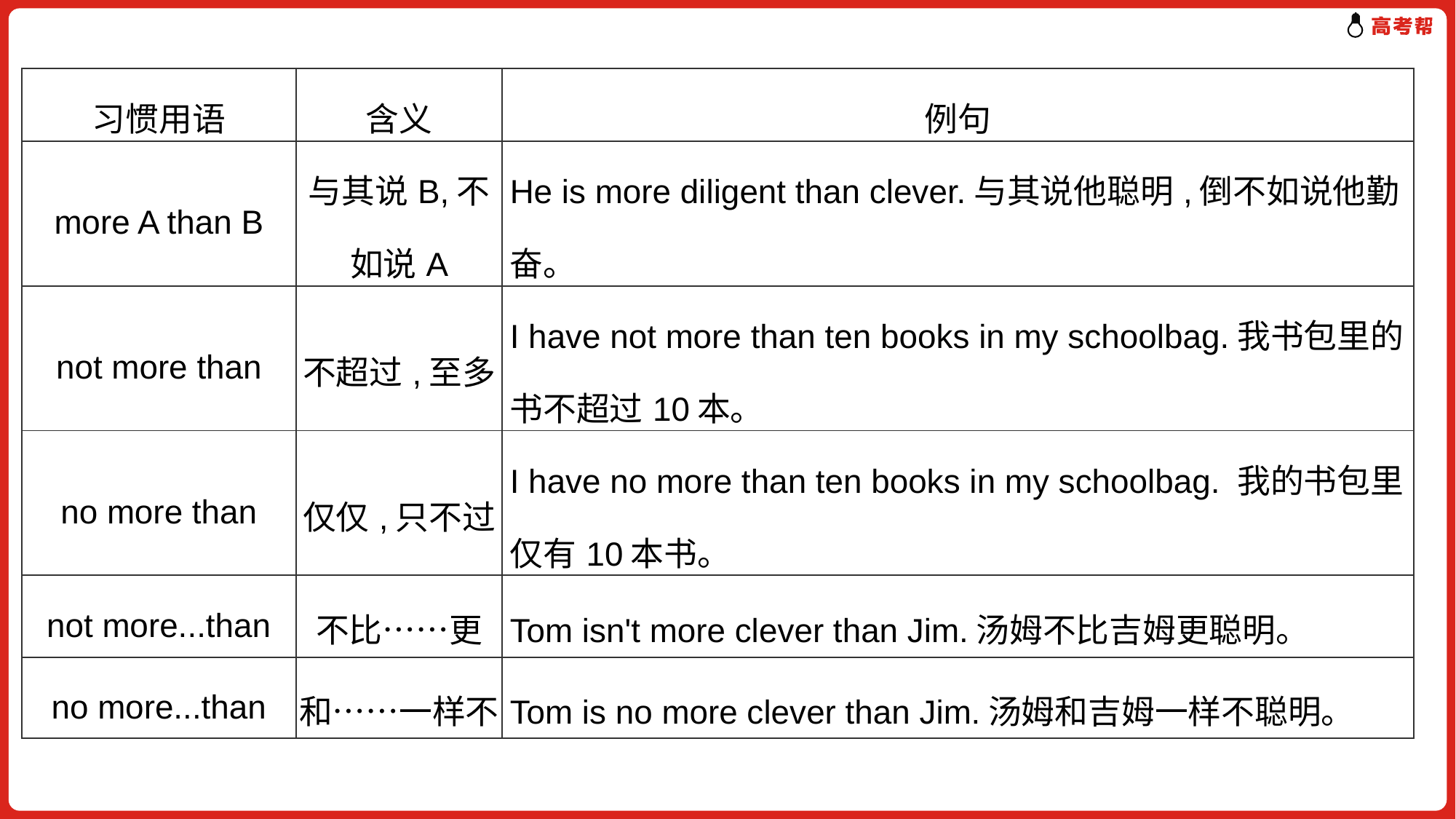

| 习惯用语 | 含义 | 例句 |
| --- | --- | --- |
| more A than B | 与其说B,不如说A | He is more diligent than clever.与其说他聪明,倒不如说他勤奋。 |
| not more than | 不超过,至多 | I have not more than ten books in my schoolbag.我书包里的书不超过10本。 |
| no more than | 仅仅,只不过 | I have no more than ten books in my schoolbag. 我的书包里仅有10本书。 |
| not more...than | 不比……更 | Tom isn't more clever than Jim.汤姆不比吉姆更聪明。 |
| no more...than | 和……一样不 | Tom is no more clever than Jim.汤姆和吉姆一样不聪明。 |